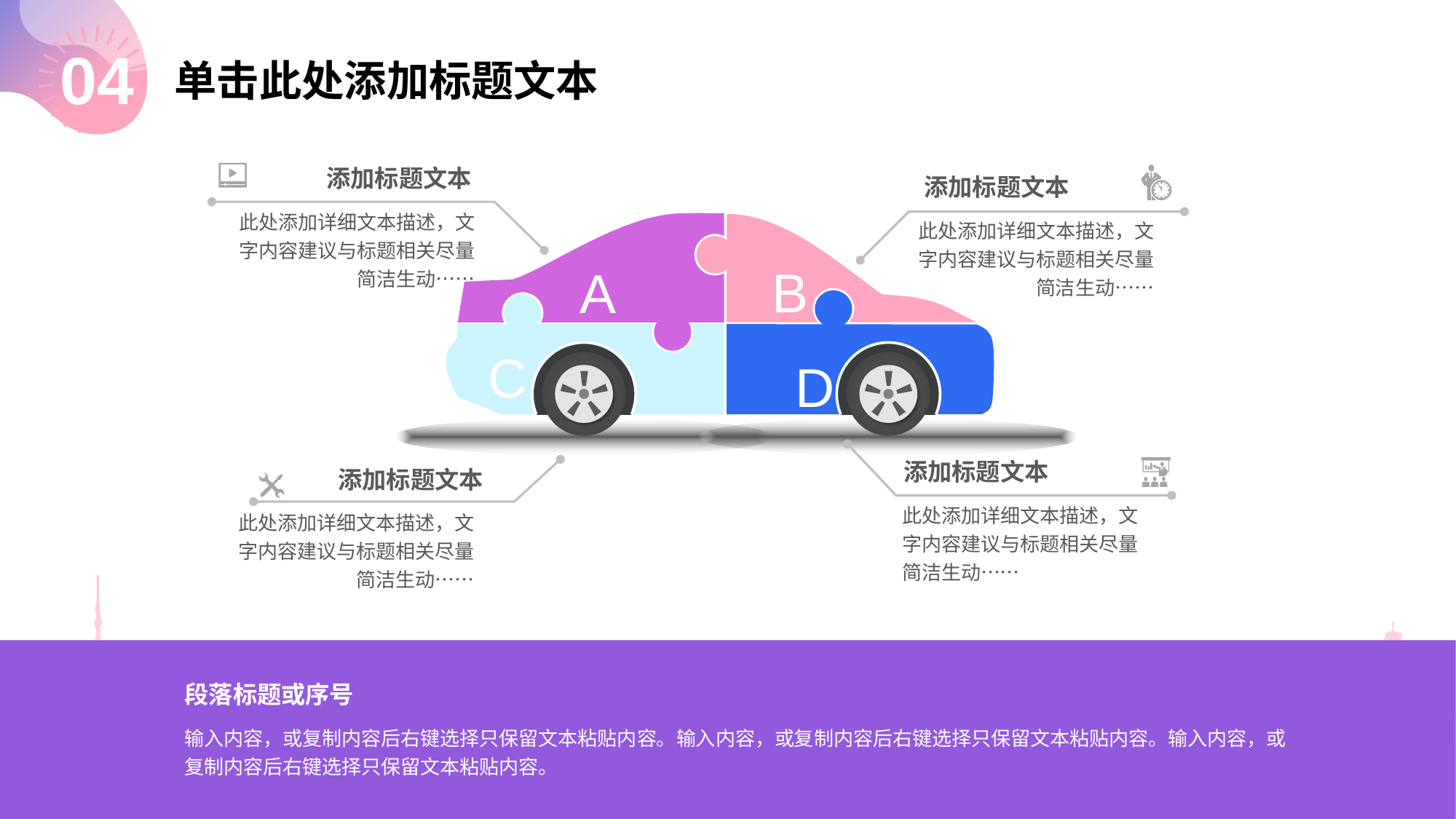

04
单击此处添加标题文本
添加标题文本
此处添加详细文本描述，文字内容建议与标题相关尽量简洁生动……
添加标题文本
此处添加详细文本描述，文字内容建议与标题相关尽量简洁生动……

A

B

D

C

添加标题文本
此处添加详细文本描述，文字内容建议与标题相关尽量简洁生动……
添加标题文本
此处添加详细文本描述，文字内容建议与标题相关尽量简洁生动……

段落标题或序号
输入内容，或复制内容后右键选择只保留文本粘贴内容。输入内容，或复制内容后右键选择只保留文本粘贴内容。输入内容，或复制内容后右键选择只保留文本粘贴内容。